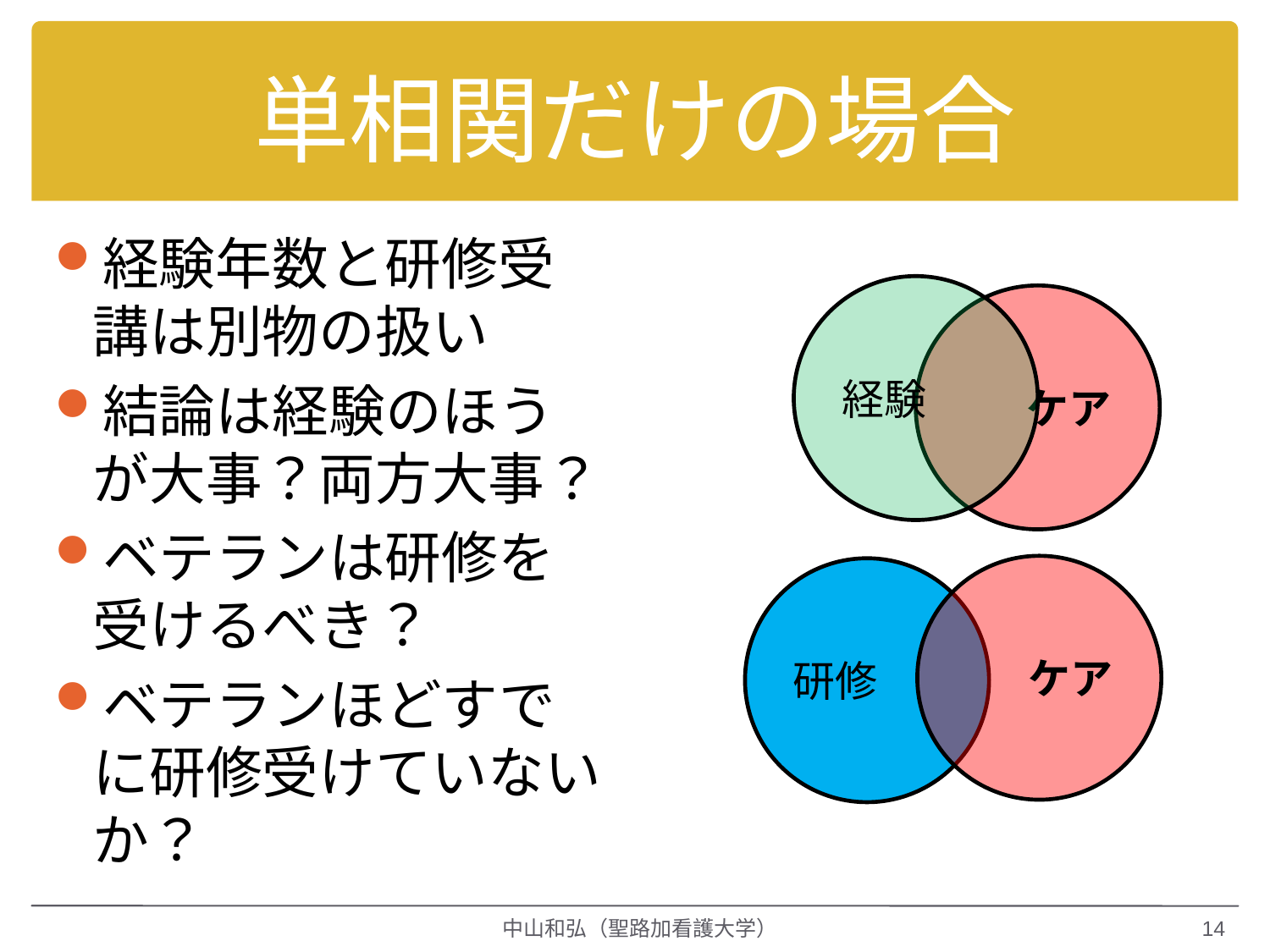

# 単相関だけの場合
経験年数と研修受講は別物の扱い
結論は経験のほうが大事？両方大事？
ベテランは研修を受けるべき？
ベテランほどすでに研修受けていないか？

経験
ケア
ケア
研修
中山和弘（聖路加看護大学）
14